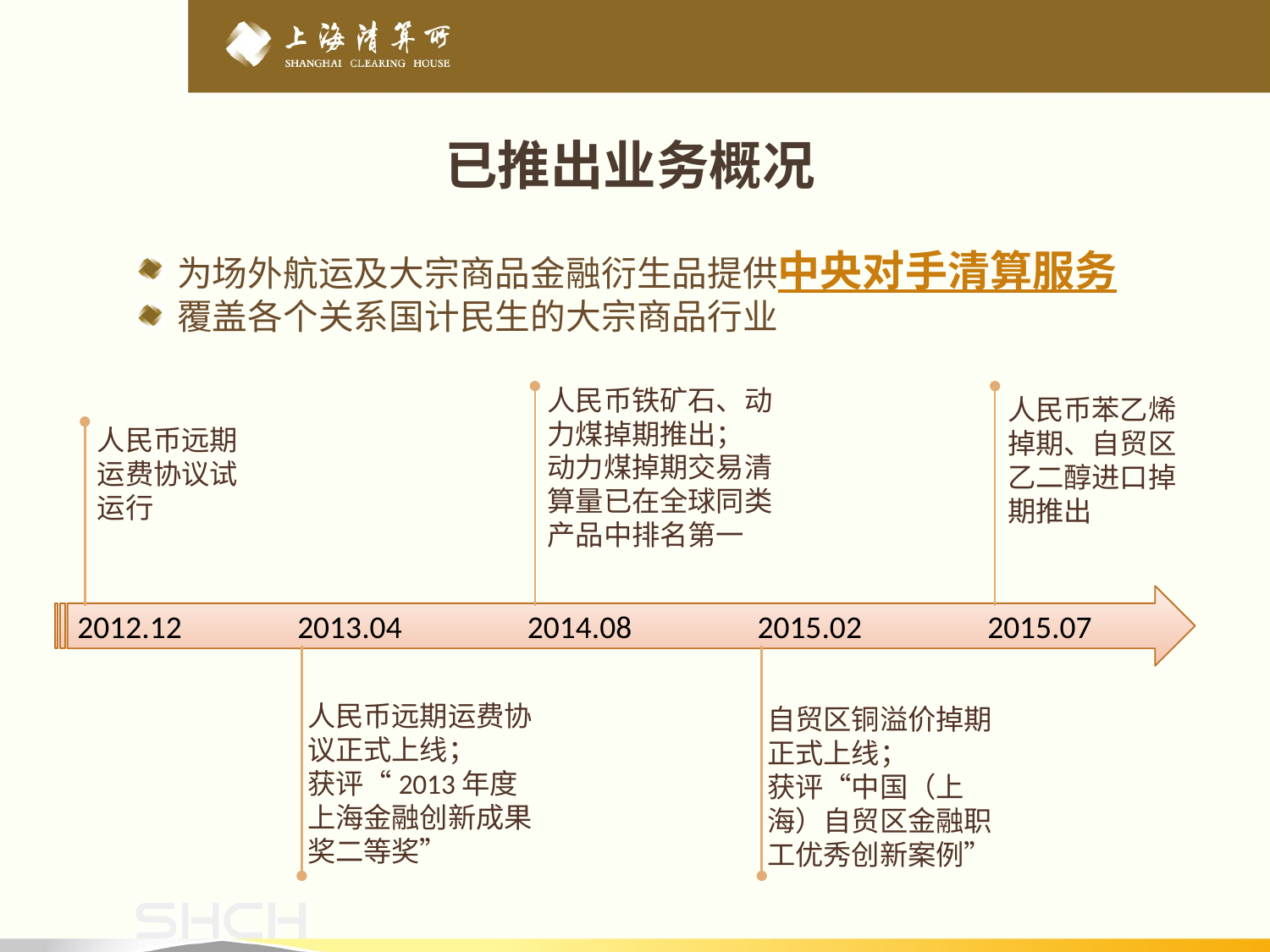

已推出业务概况
为场外航运及大宗商品金融衍生品提供中央对手清算服务
覆盖各个关系国计民生的大宗商品行业
人民币铁矿石、动力煤掉期推出；
动力煤掉期交易清算量已在全球同类产品中排名第一
人民币苯乙烯掉期、自贸区乙二醇进口掉期推出
人民币远期运费协议试运行

2012.12
2013.04
2014.08
2015.02
2015.07
人民币远期运费协议正式上线；
获评“2013年度上海金融创新成果奖二等奖”
自贸区铜溢价掉期正式上线；
获评“中国（上海）自贸区金融职工优秀创新案例”